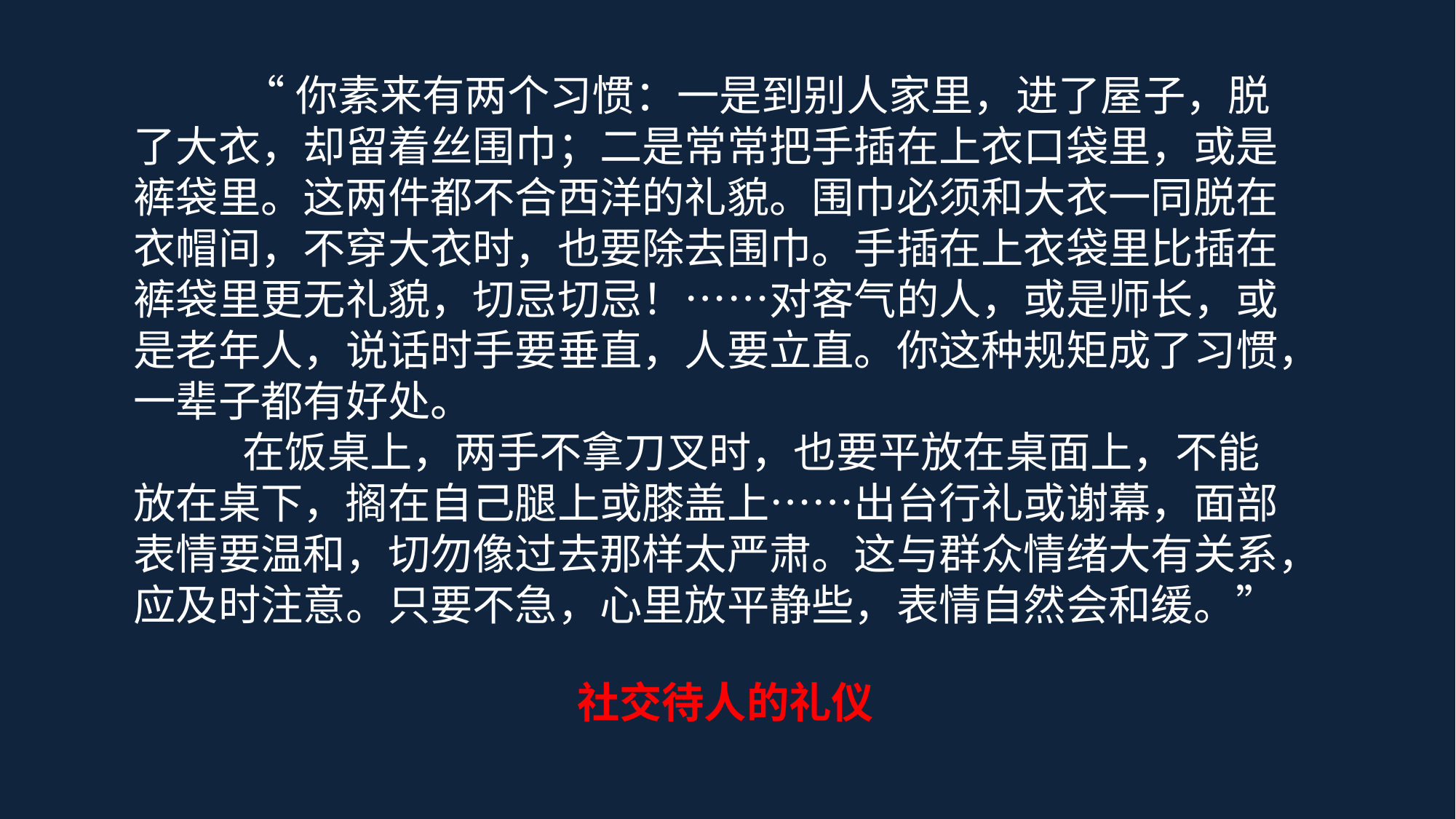

“你素来有两个习惯：一是到别人家里，进了屋子，脱了大衣，却留着丝围巾；二是常常把手插在上衣口袋里，或是裤袋里。这两件都不合西洋的礼貌。围巾必须和大衣一同脱在衣帽间，不穿大衣时，也要除去围巾。手插在上衣袋里比插在裤袋里更无礼貌，切忌切忌！……对客气的人，或是师长，或是老年人，说话时手要垂直，人要立直。你这种规矩成了习惯，一辈子都有好处。
	在饭桌上，两手不拿刀叉时，也要平放在桌面上，不能放在桌下，搁在自己腿上或膝盖上……出台行礼或谢幕，面部表情要温和，切勿像过去那样太严肃。这与群众情绪大有关系，应及时注意。只要不急，心里放平静些，表情自然会和缓。”
社交待人的礼仪